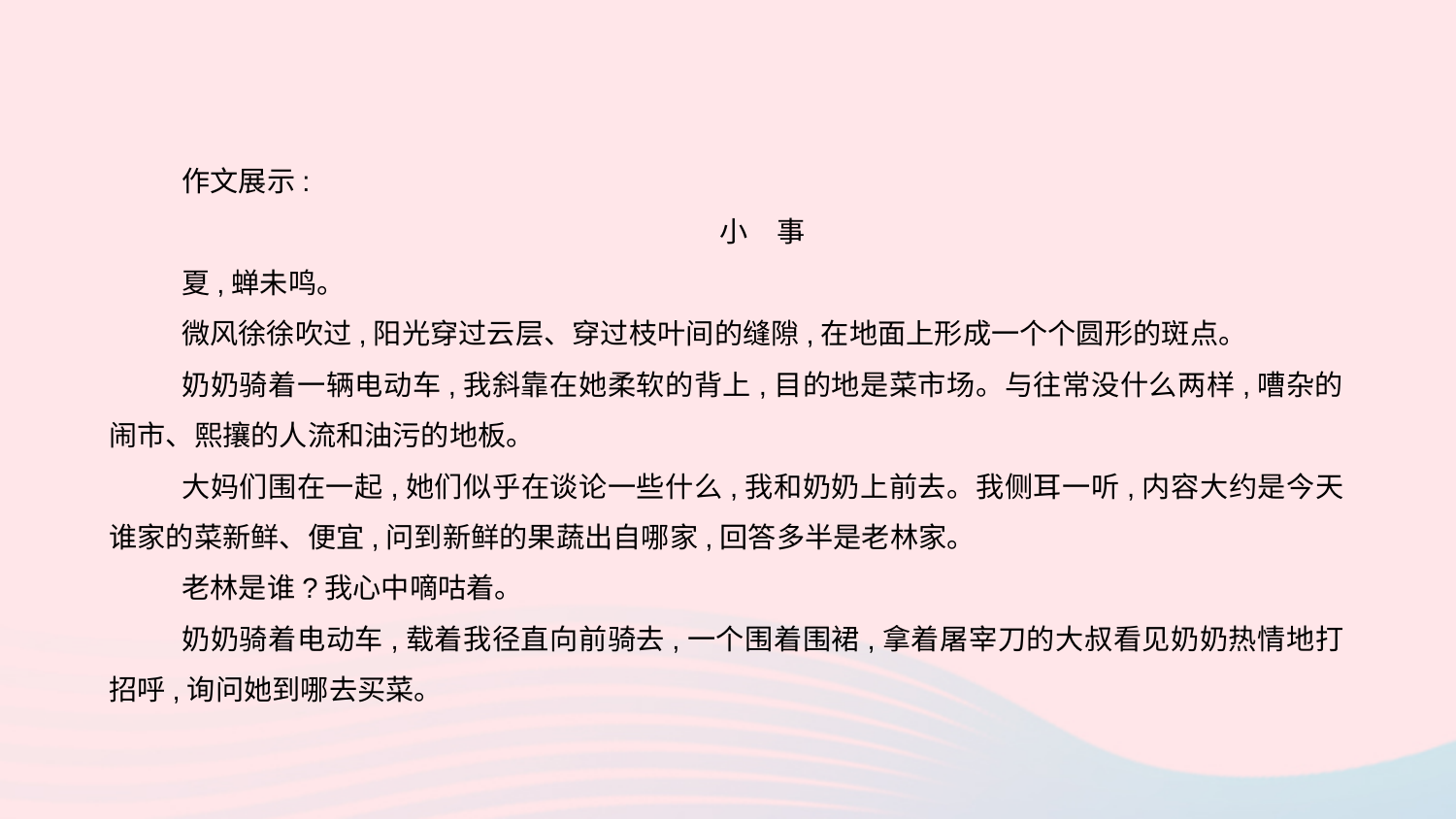

作文展示:
小　事
夏,蝉未鸣。
微风徐徐吹过,阳光穿过云层、穿过枝叶间的缝隙,在地面上形成一个个圆形的斑点。
奶奶骑着一辆电动车,我斜靠在她柔软的背上,目的地是菜市场。与往常没什么两样,嘈杂的闹市、熙攘的人流和油污的地板。
大妈们围在一起,她们似乎在谈论一些什么,我和奶奶上前去。我侧耳一听,内容大约是今天谁家的菜新鲜、便宜,问到新鲜的果蔬出自哪家,回答多半是老林家。
老林是谁?我心中嘀咕着。
奶奶骑着电动车,载着我径直向前骑去,一个围着围裙,拿着屠宰刀的大叔看见奶奶热情地打招呼,询问她到哪去买菜。